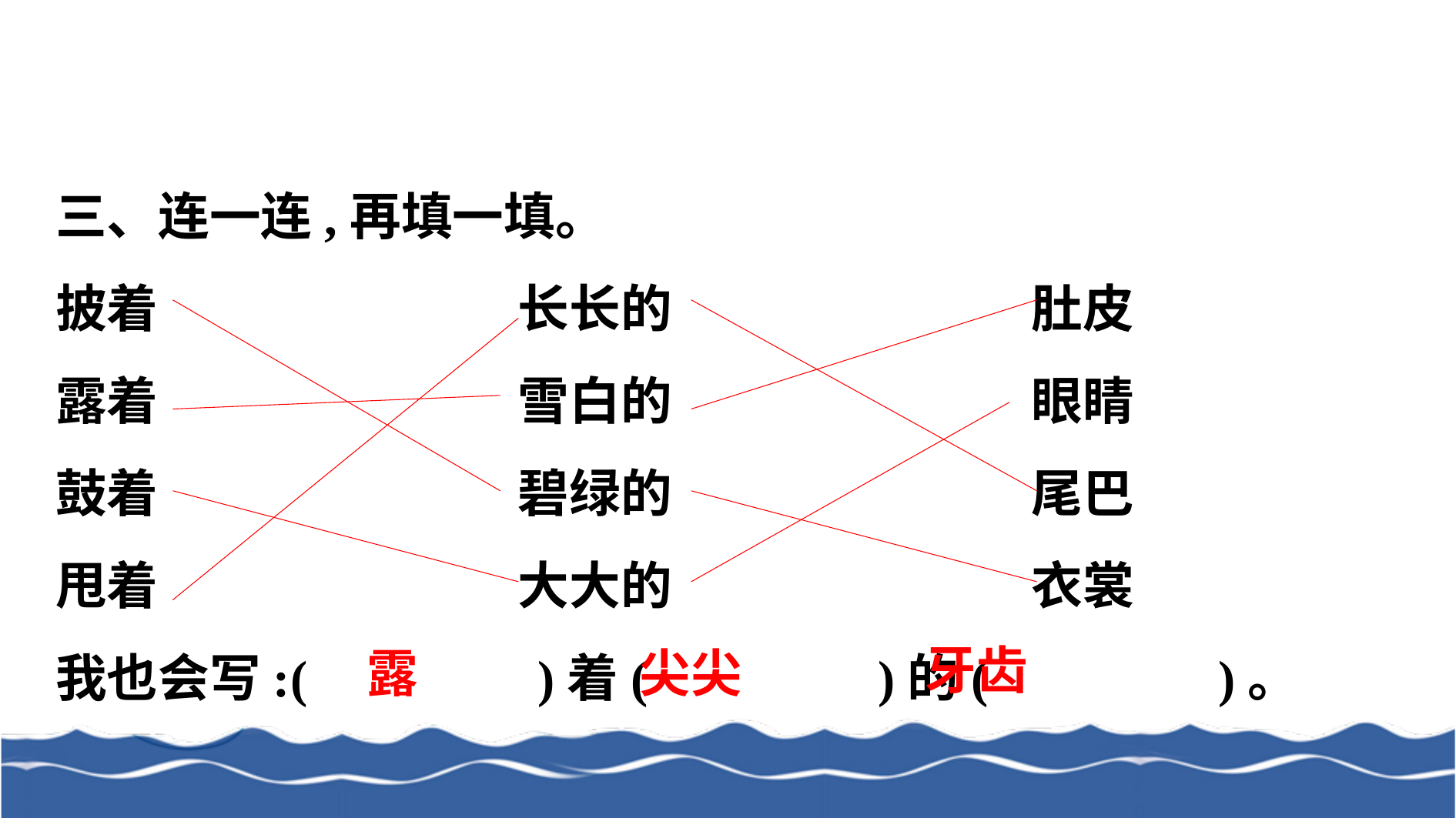

三、连一连,再填一填。
披着　　　　　　　长长的　　　　　　　肚皮
露着　　　　　　　雪白的　　　　　　　眼睛
鼓着　　　　　　　碧绿的　　　　　　　尾巴
甩着　　　　　　　大大的　　　　　　　衣裳
我也会写:(　　　　)着(　　　　)的(　　　　)。
牙齿
露
尖尖